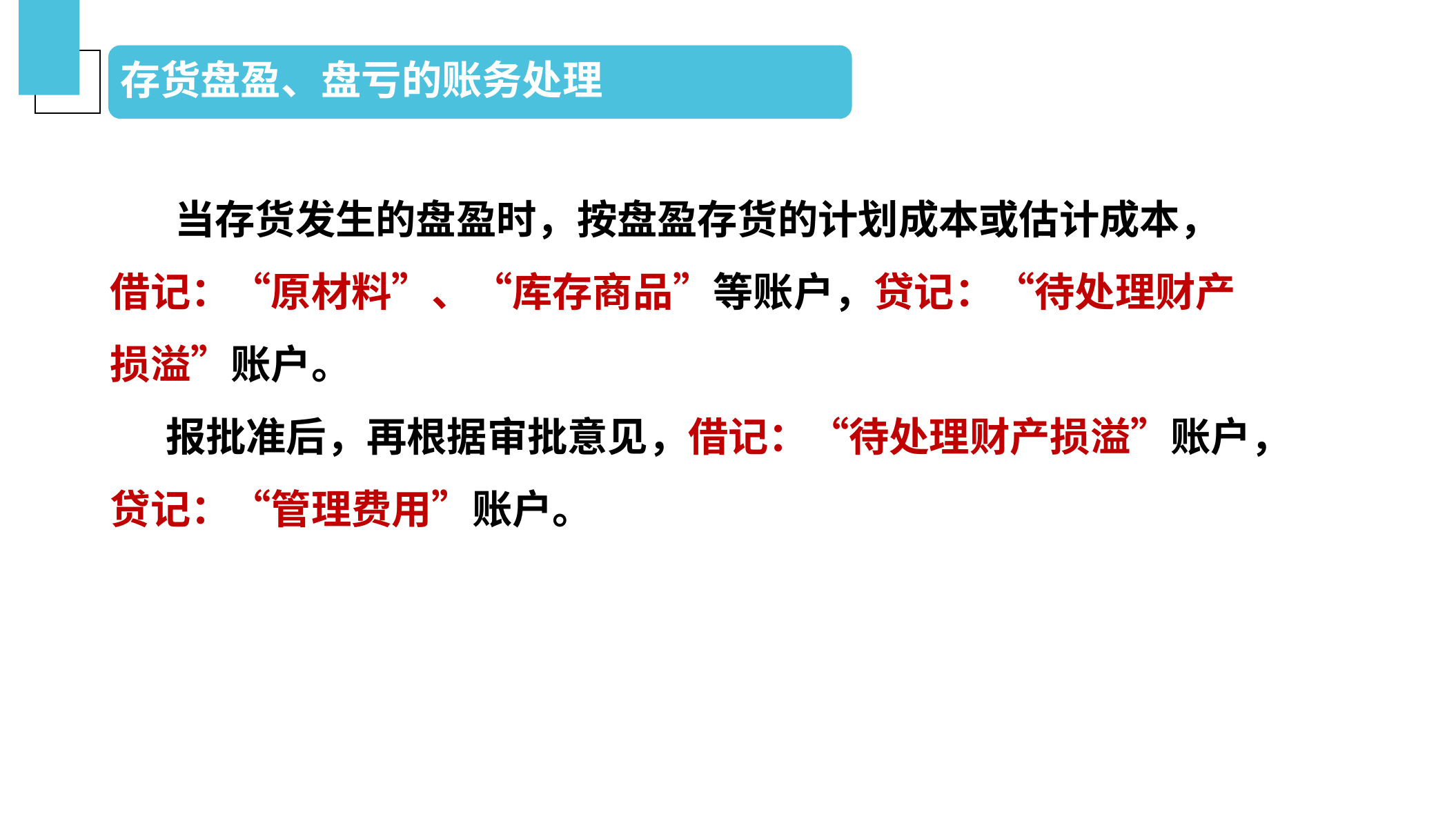

存货盘盈、盘亏的账务处理
      当存货发生的盘盈时，按盘盈存货的计划成本或估计成本，借记：“原材料”、“库存商品”等账户，贷记：“待处理财产损溢”账户。
     报批准后，再根据审批意见，借记：“待处理财产损溢”账户，贷记：“管理费用”账户。